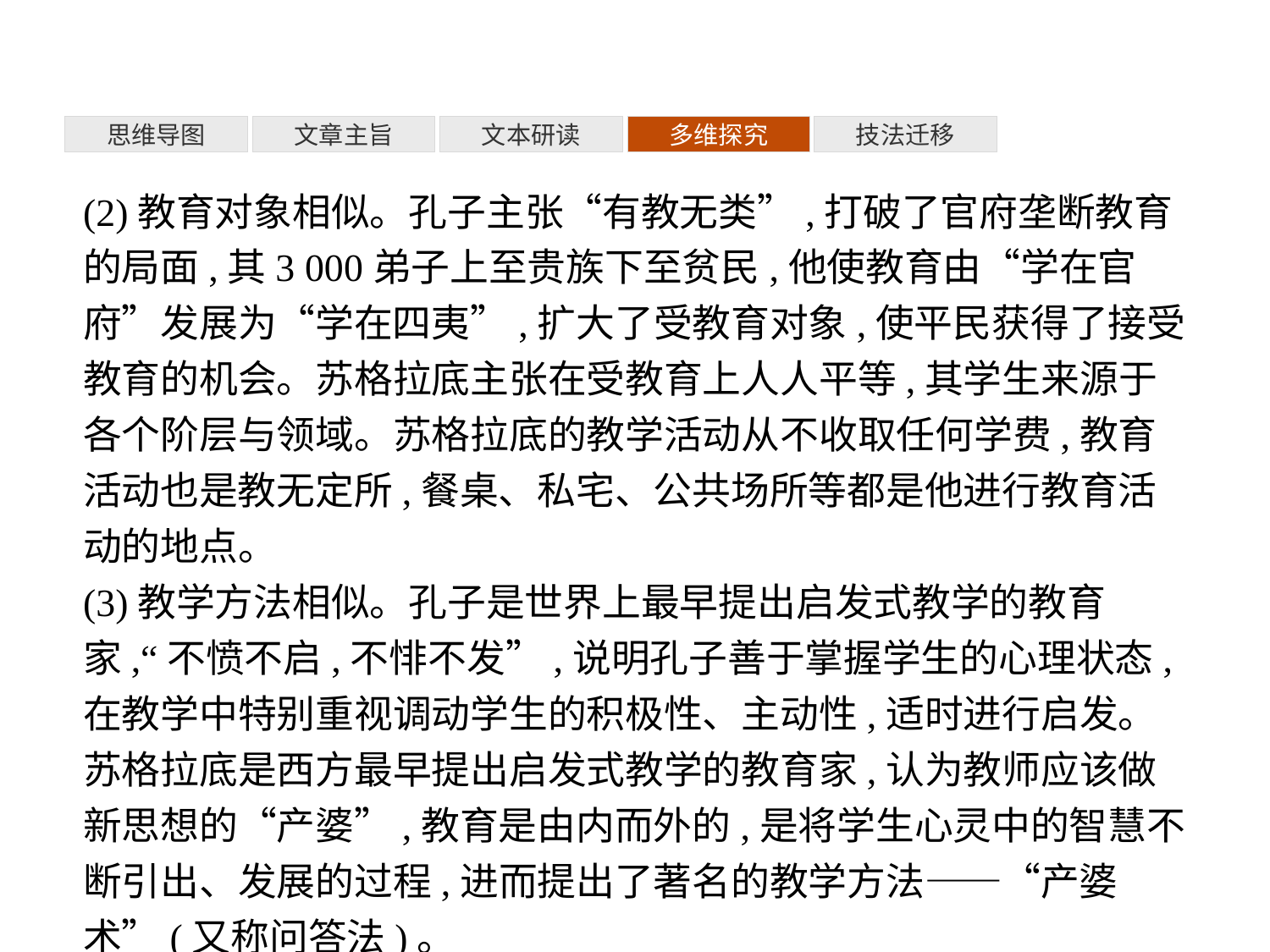

多维探究
思维导图
文章主旨
文本研读
技法迁移
(2)教育对象相似。孔子主张“有教无类”,打破了官府垄断教育的局面,其3 000弟子上至贵族下至贫民,他使教育由“学在官府”发展为“学在四夷”,扩大了受教育对象,使平民获得了接受教育的机会。苏格拉底主张在受教育上人人平等,其学生来源于各个阶层与领域。苏格拉底的教学活动从不收取任何学费,教育活动也是教无定所,餐桌、私宅、公共场所等都是他进行教育活动的地点。
(3)教学方法相似。孔子是世界上最早提出启发式教学的教育家,“不愤不启,不悱不发”,说明孔子善于掌握学生的心理状态,在教学中特别重视调动学生的积极性、主动性,适时进行启发。苏格拉底是西方最早提出启发式教学的教育家,认为教师应该做新思想的“产婆”,教育是由内而外的,是将学生心灵中的智慧不断引出、发展的过程,进而提出了著名的教学方法——“产婆术”(又称问答法)。